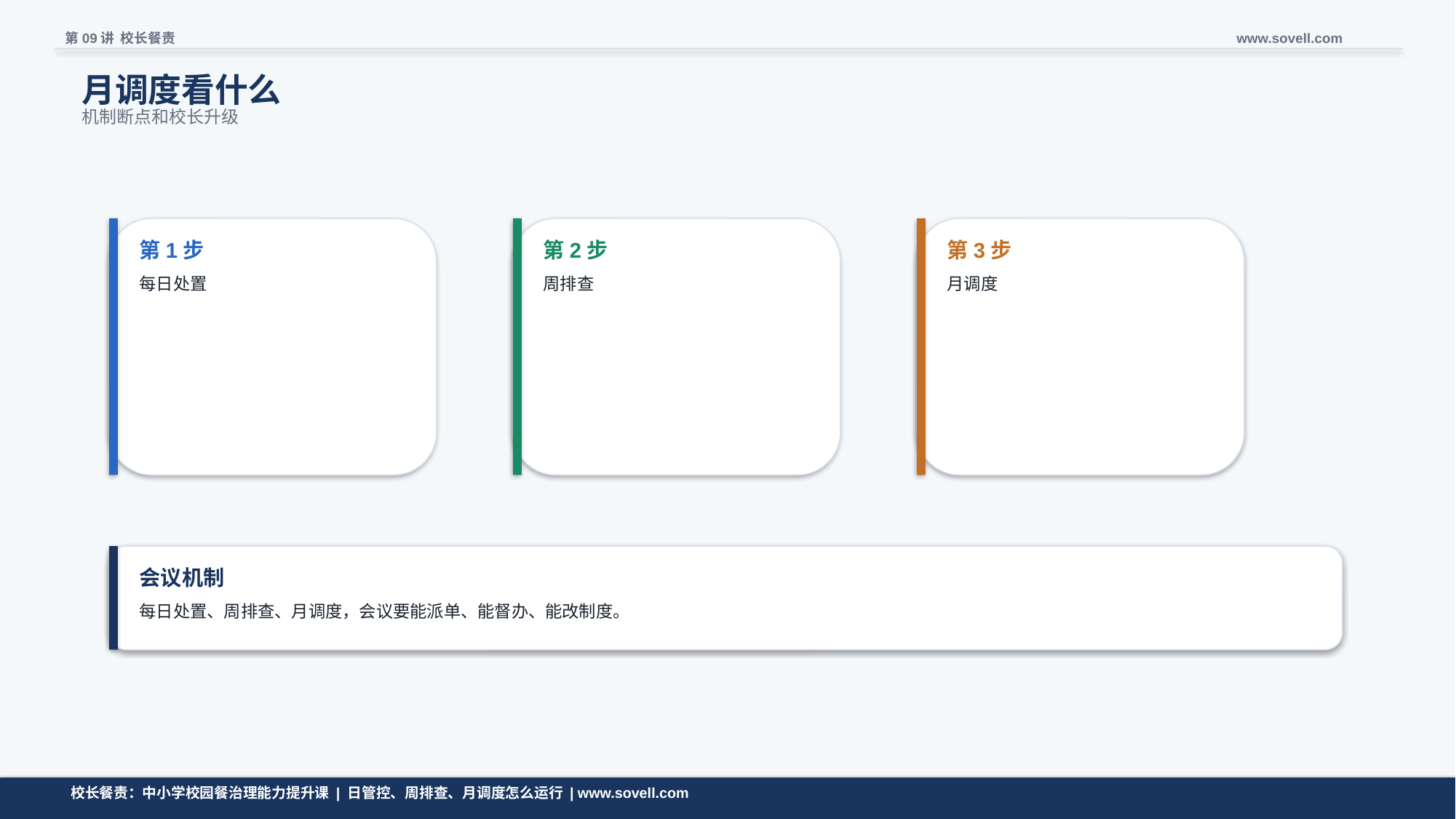

第09讲  校长餐责
www.sovell.com

月调度看什么
机制断点和校长升级

第1步
第2步
第3步
每日处置
周排查
月调度

会议机制
每日处置、周排查、月调度，会议要能派单、能督办、能改制度。

会议不是开完就算，而是要能把问题推向闭环。
校长餐责：中小学校园餐治理能力提升课 | 日管控、周排查、月调度怎么运行 | www.sovell.com